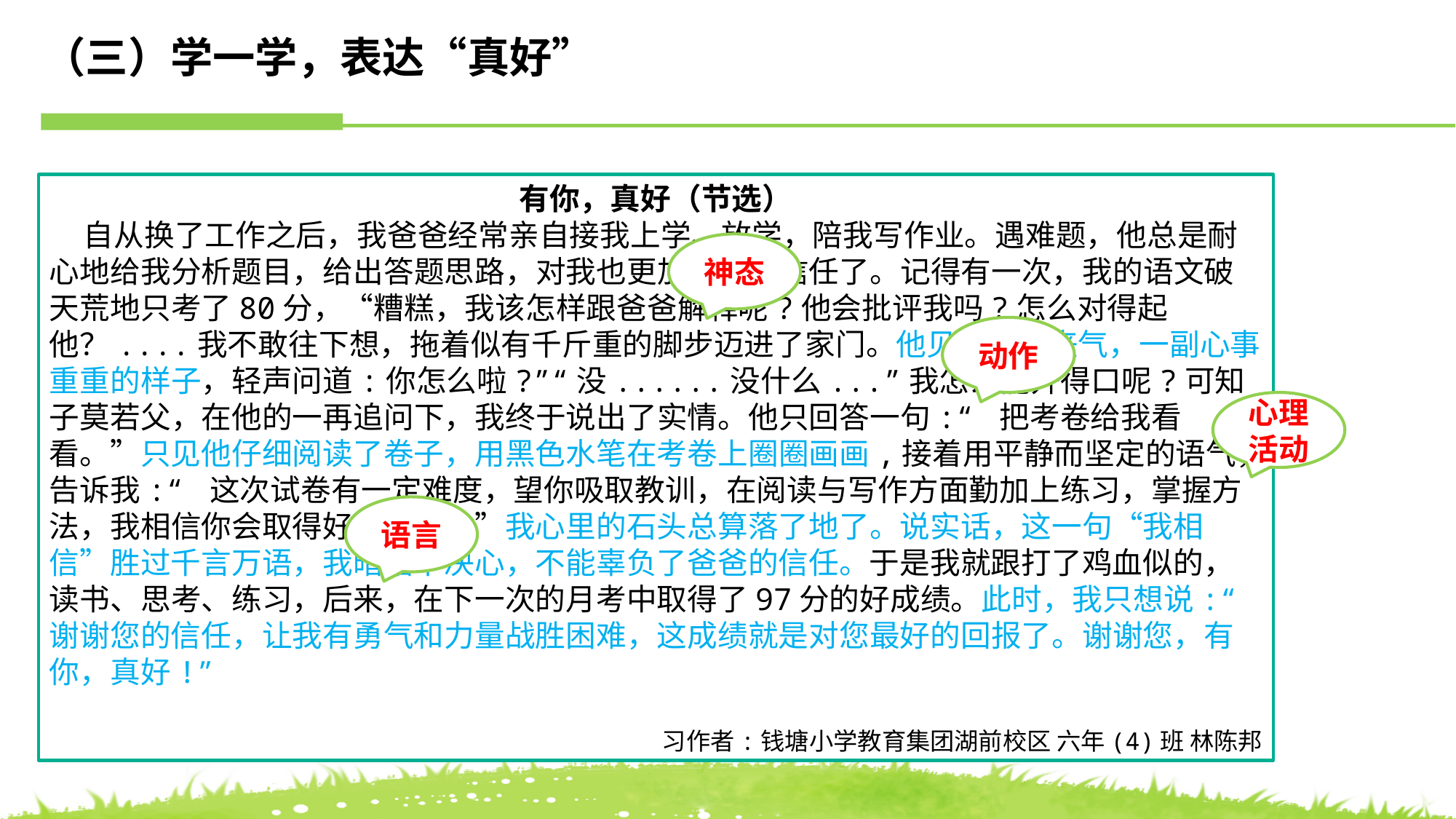

（三）学一学，表达“真好”

有你，真好（节选）
    自从换了工作之后，我爸爸经常亲自接我上学、放学，陪我写作业。遇难题，他总是耐心地给我分析题目，给出答题思路，对我也更加了解与信任了。记得有一次，我的语文破天荒地只考了80分，“糟糕，我该怎样跟爸爸解释呢?他会批评我吗?怎么对得起他？....我不敢往下想，拖着似有千斤重的脚步迈进了家门。他见我垂头丧气，一副心事重重的样子，轻声问道:你怎么啦?”“没......没什么...”我怎么能开得口呢?可知子莫若父，在他的一再追问下，我终于说出了实情。他只回答一句:“ 把考卷给我看看。”只见他仔细阅读了卷子，用黑色水笔在考卷上圈圈画画,接着用平静而坚定的语气，告诉我:“ 这次试卷有一定难度，望你吸取教训，在阅读与写作方面勤加上练习，掌握方法，我相信你会取得好成绩的。”我心里的石头总算落了地了。说实话，这一句“我相信”胜过千言万语，我暗暗下决心，不能辜负了爸爸的信任。于是我就跟打了鸡血似的，读书、思考、练习，后来，在下一次的月考中取得了97分的好成绩。此时，我只想说:“ 谢谢您的信任，让我有勇气和力量战胜困难，这成绩就是对您最好的回报了。谢谢您，有你，真好!”

习作者:钱塘小学教育集团湖前校区 六年(4)班 林陈邦
神态
动作
心理活动
语言